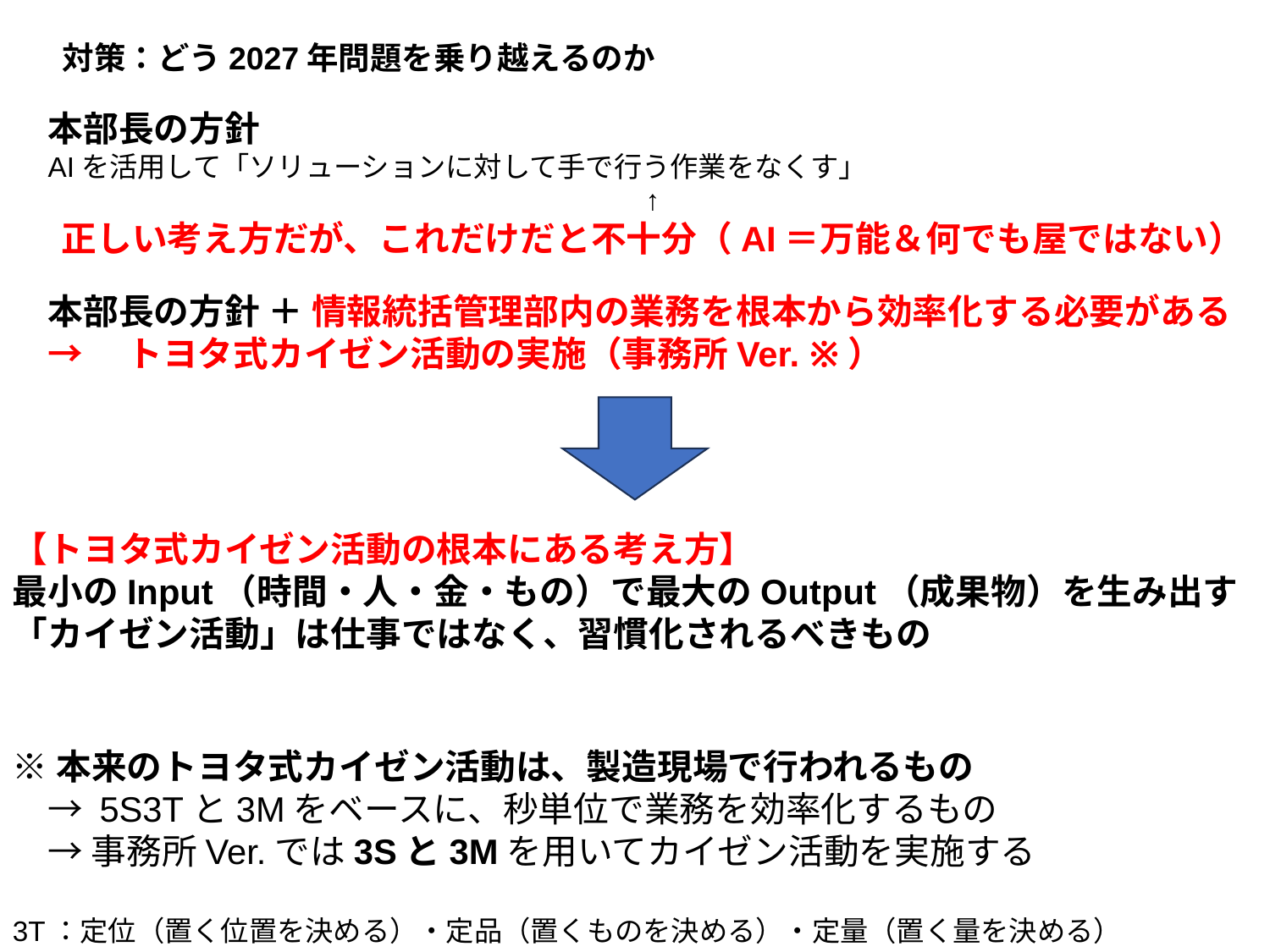

対策：どう2027年問題を乗り越えるのか
本部長の方針
AIを活用して「ソリューションに対して手で行う作業をなくす」
↑
正しい考え方だが、これだけだと不十分（AI＝万能＆何でも屋ではない）
本部長の方針 ＋ 情報統括管理部内の業務を根本から効率化する必要がある
→　トヨタ式カイゼン活動の実施（事務所Ver. ※）

【トヨタ式カイゼン活動の根本にある考え方】
最小のInput（時間・人・金・もの）で最大のOutput（成果物）を生み出す
「カイゼン活動」は仕事ではなく、習慣化されるべきもの
※本来のトヨタ式カイゼン活動は、製造現場で行われるもの
　→ 5S3Tと3Mをベースに、秒単位で業務を効率化するもの
　→ 事務所Ver.では3Sと3Mを用いてカイゼン活動を実施する

3T：定位（置く位置を決める）・定品（置くものを決める）・定量（置く量を決める）